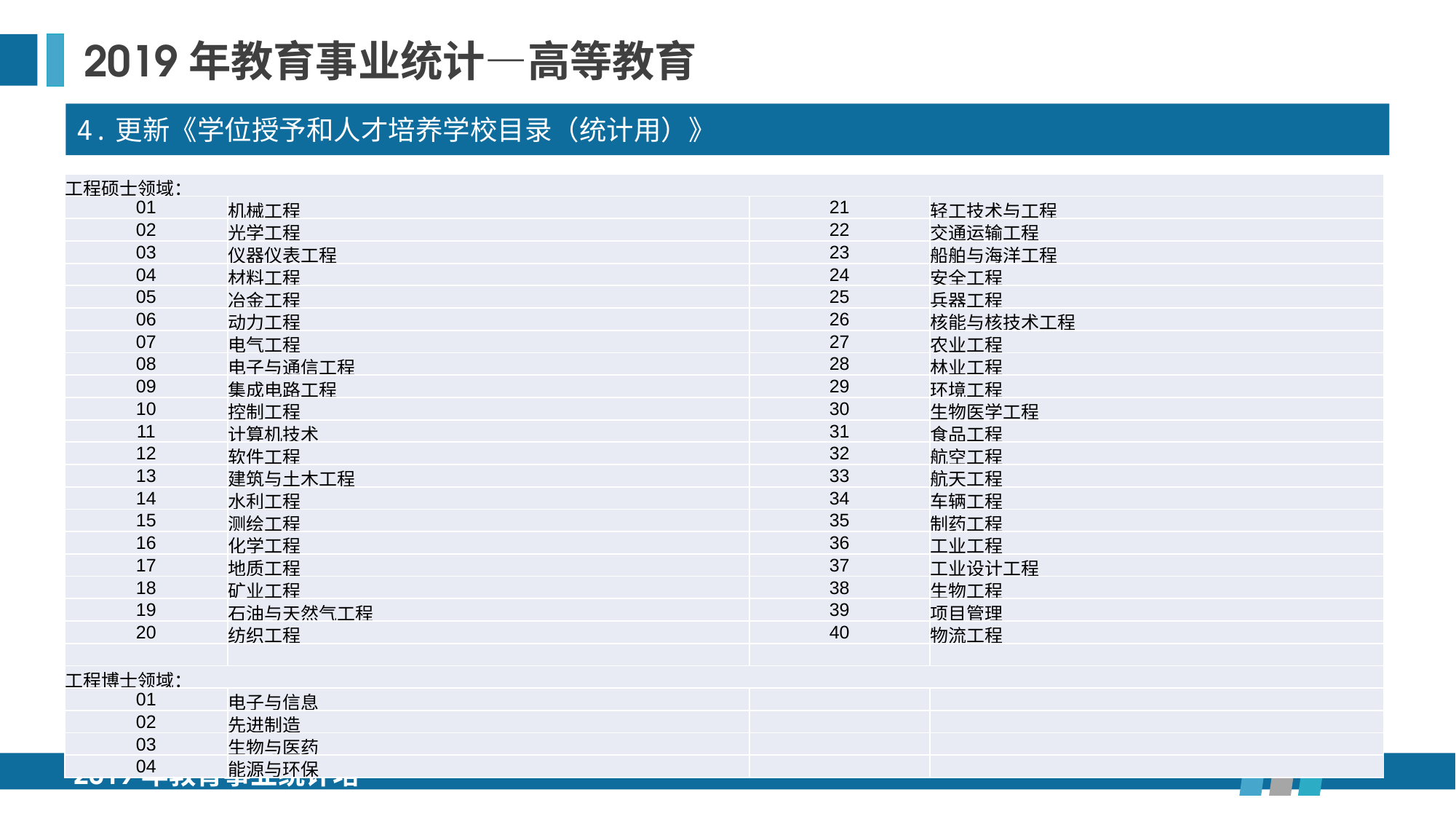

2019年教育事业统计—高等教育

4.更新《学位授予和人才培养学校目录（统计用）》
| 工程硕士领域： |  |  |  |
| --- | --- | --- | --- |
| 01 | 机械工程 | 21 | 轻工技术与工程 |
| 02 | 光学工程 | 22 | 交通运输工程 |
| 03 | 仪器仪表工程 | 23 | 船舶与海洋工程 |
| 04 | 材料工程 | 24 | 安全工程 |
| 05 | 冶金工程 | 25 | 兵器工程 |
| 06 | 动力工程 | 26 | 核能与核技术工程 |
| 07 | 电气工程 | 27 | 农业工程 |
| 08 | 电子与通信工程 | 28 | 林业工程 |
| 09 | 集成电路工程 | 29 | 环境工程 |
| 10 | 控制工程 | 30 | 生物医学工程 |
| 11 | 计算机技术 | 31 | 食品工程 |
| 12 | 软件工程 | 32 | 航空工程 |
| 13 | 建筑与土木工程 | 33 | 航天工程 |
| 14 | 水利工程 | 34 | 车辆工程 |
| 15 | 测绘工程 | 35 | 制药工程 |
| 16 | 化学工程 | 36 | 工业工程 |
| 17 | 地质工程 | 37 | 工业设计工程 |
| 18 | 矿业工程 | 38 | 生物工程 |
| 19 | 石油与天然气工程 | 39 | 项目管理 |
| 20 | 纺织工程 | 40 | 物流工程 |
|  |  |  |  |
| 工程博士领域： |  |  |  |
| 01 | 电子与信息 |  |  |
| 02 | 先进制造 |  |  |
| 03 | 生物与医药 |  |  |
| 04 | 能源与环保 |  |  |
修订依据
根据国务院学位办《关于做好授予博士、硕士学位和培养研究生的二级学科自主设置工作的通知》有关要求，进一步规范学位授予单位二级学科数据填报。

修订内容
        参照研究生招生专业目录，在专业学位下增加专业领域（二级学科）专业和代码，具体专业名称和代码以系统为准。

2019年教育事业统计培训